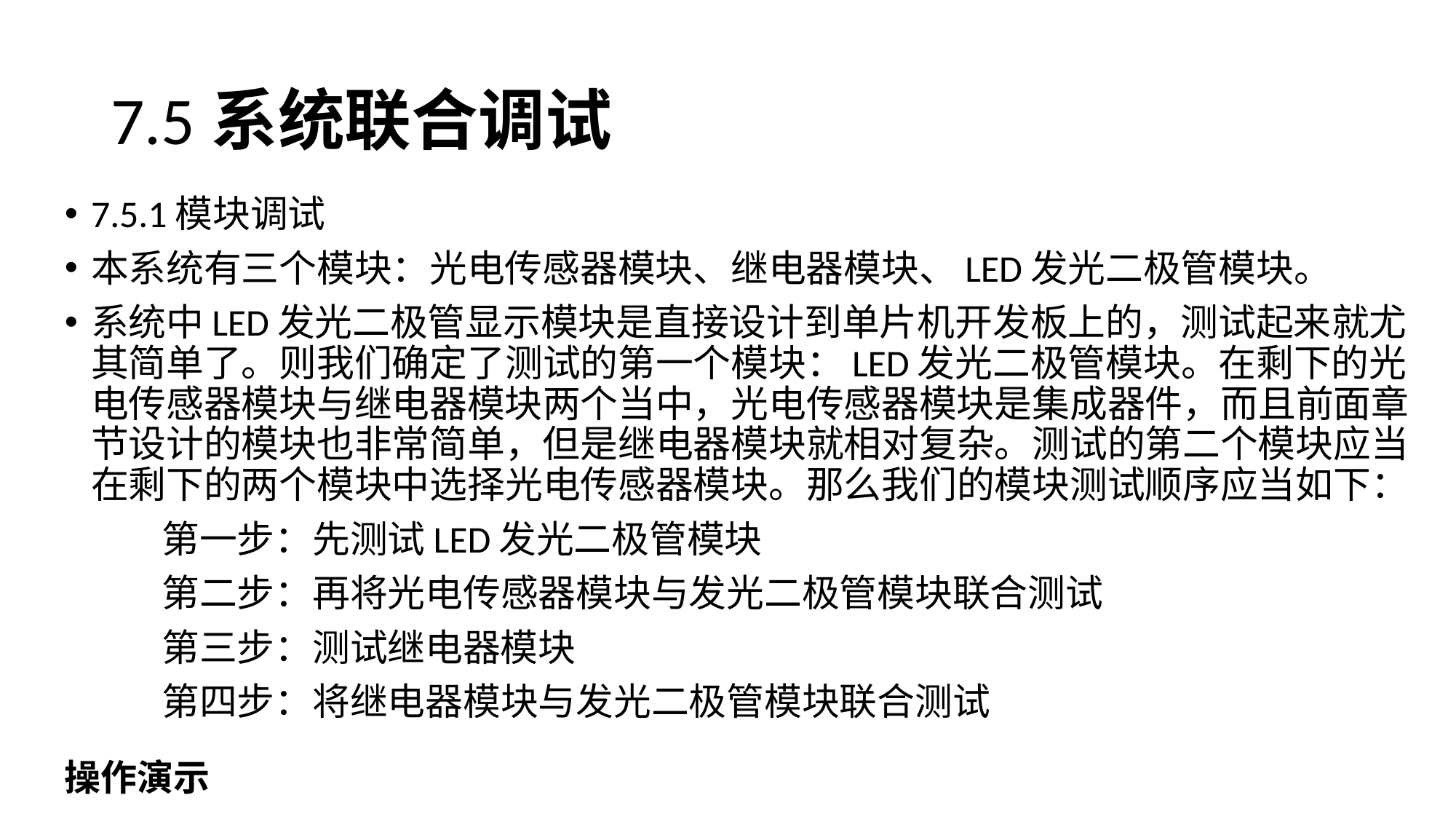

# 7.5系统联合调试
7.5.1模块调试
本系统有三个模块：光电传感器模块、继电器模块、LED发光二极管模块。
系统中LED发光二极管显示模块是直接设计到单片机开发板上的，测试起来就尤其简单了。则我们确定了测试的第一个模块：LED发光二极管模块。在剩下的光电传感器模块与继电器模块两个当中，光电传感器模块是集成器件，而且前面章节设计的模块也非常简单，但是继电器模块就相对复杂。测试的第二个模块应当在剩下的两个模块中选择光电传感器模块。那么我们的模块测试顺序应当如下：
	第一步：先测试LED发光二极管模块
	第二步：再将光电传感器模块与发光二极管模块联合测试
	第三步：测试继电器模块
	第四步：将继电器模块与发光二极管模块联合测试

操作演示